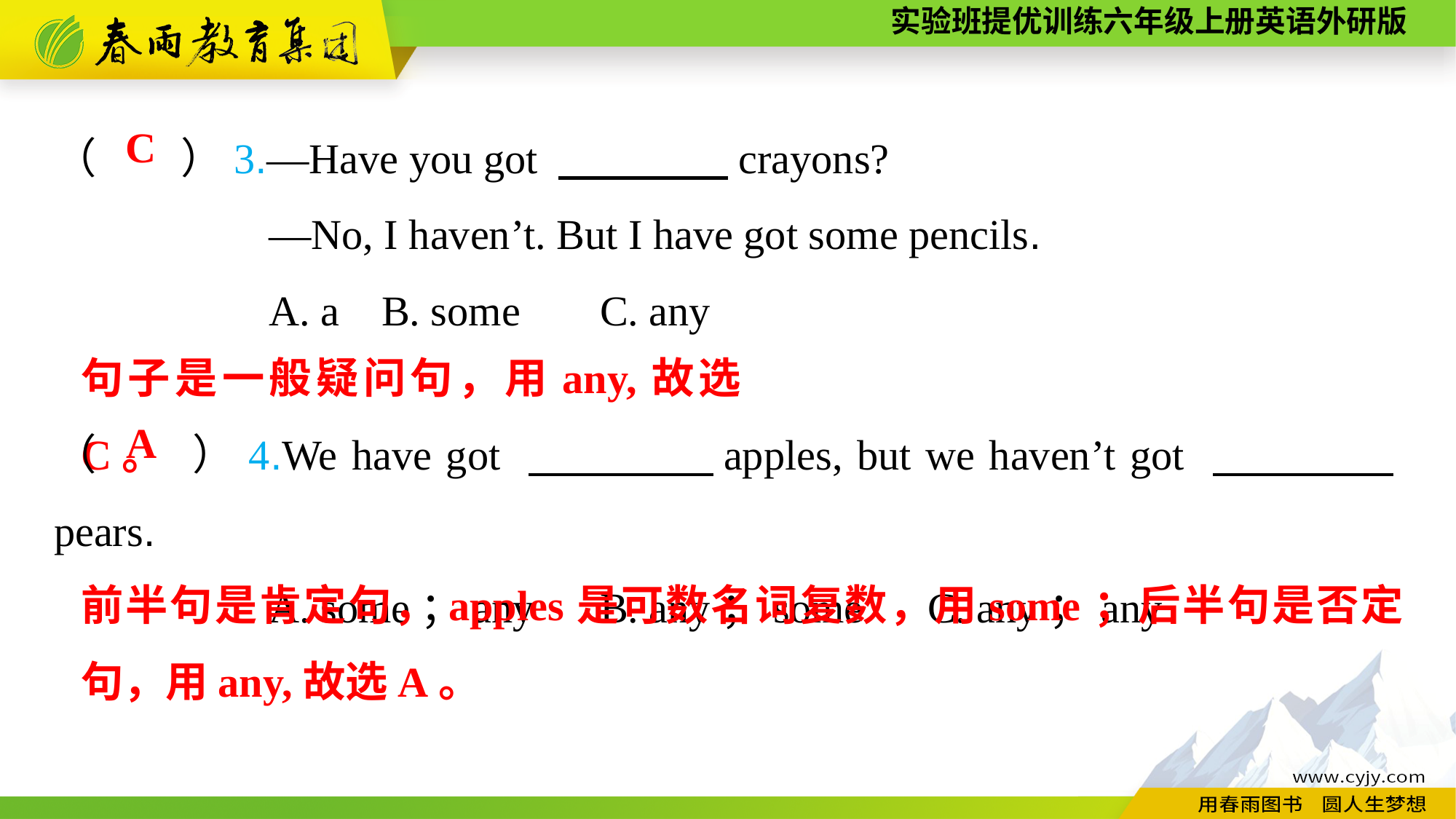

（　　）3.—Have you got 　　　　crayons?
—No, I haven’t. But I have got some pencils.
A. a	B. some	C. any
C
句子是一般疑问句，用any,故选C。
（　　）4.We have got 　　　　apples, but we haven’t got 　　　　pears.
A. some；any	B. any；some	C. any；any
A
前半句是肯定句，apples是可数名词复数，用some；后半句是否定句，用any,故选A。